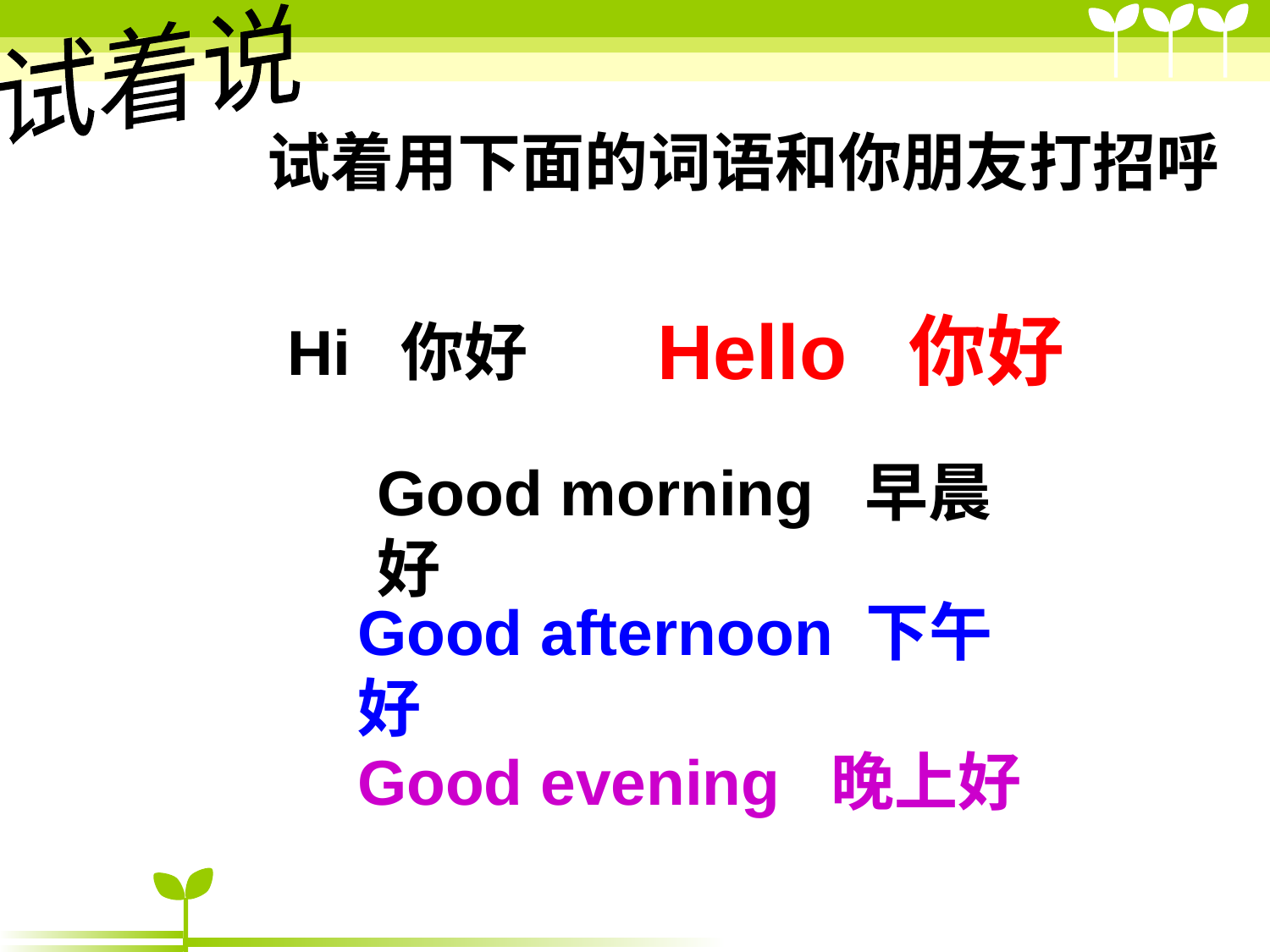

试着说
试着用下面的词语和你朋友打招呼
Hello  你好
Hi  你好
Good morning  早晨好
Good afternoon 下午好
Good evening  晚上好